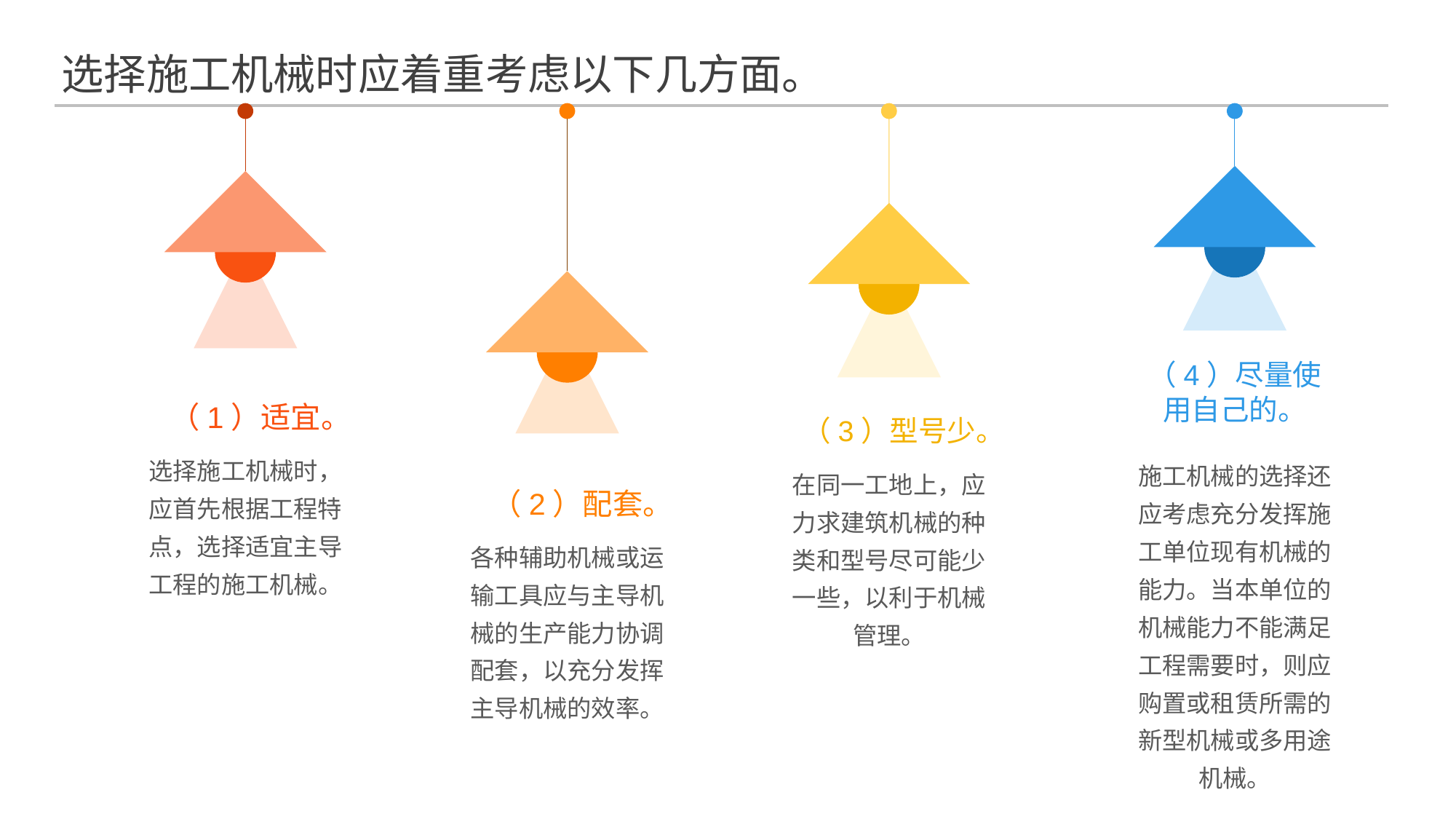

选择施工机械时应着重考虑以下几方面。

（4）尽量使用自己的。
（1）适宜。
（3）型号少。
选择施工机械时，应首先根据工程特点，选择适宜主导工程的施工机械。
施工机械的选择还应考虑充分发挥施工单位现有机械的能力。当本单位的机械能力不能满足工程需要时，则应购置或租赁所需的新型机械或多用途机械。
在同一工地上，应力求建筑机械的种类和型号尽可能少一些，以利于机械管理。
（2）配套。
各种辅助机械或运输工具应与主导机械的生产能力协调配套，以充分发挥主导机械的效率。